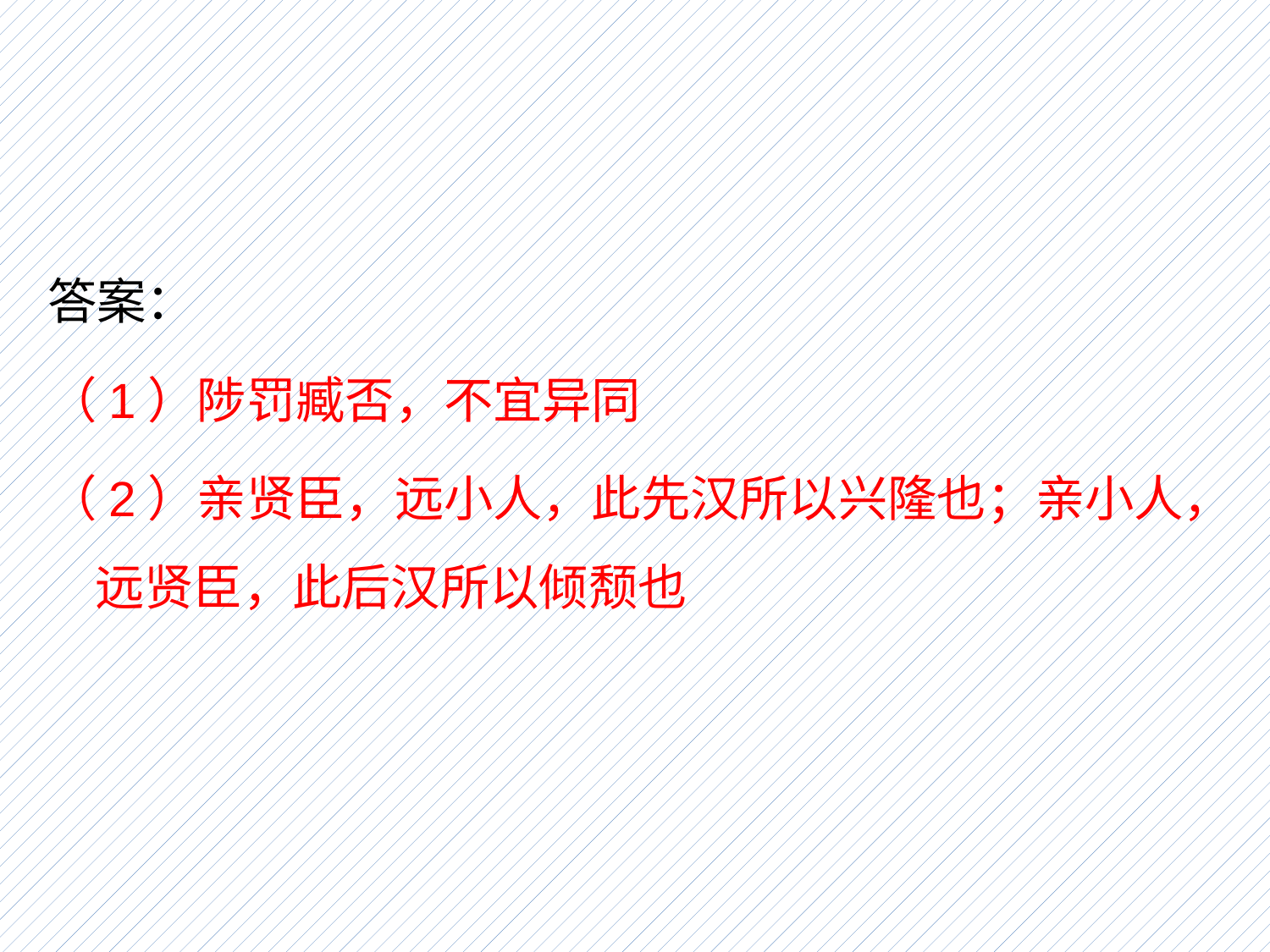

答案：
（1）陟罚臧否，不宜异同
（2）亲贤臣，远小人，此先汉所以兴隆也；亲小人，远贤臣，此后汉所以倾颓也